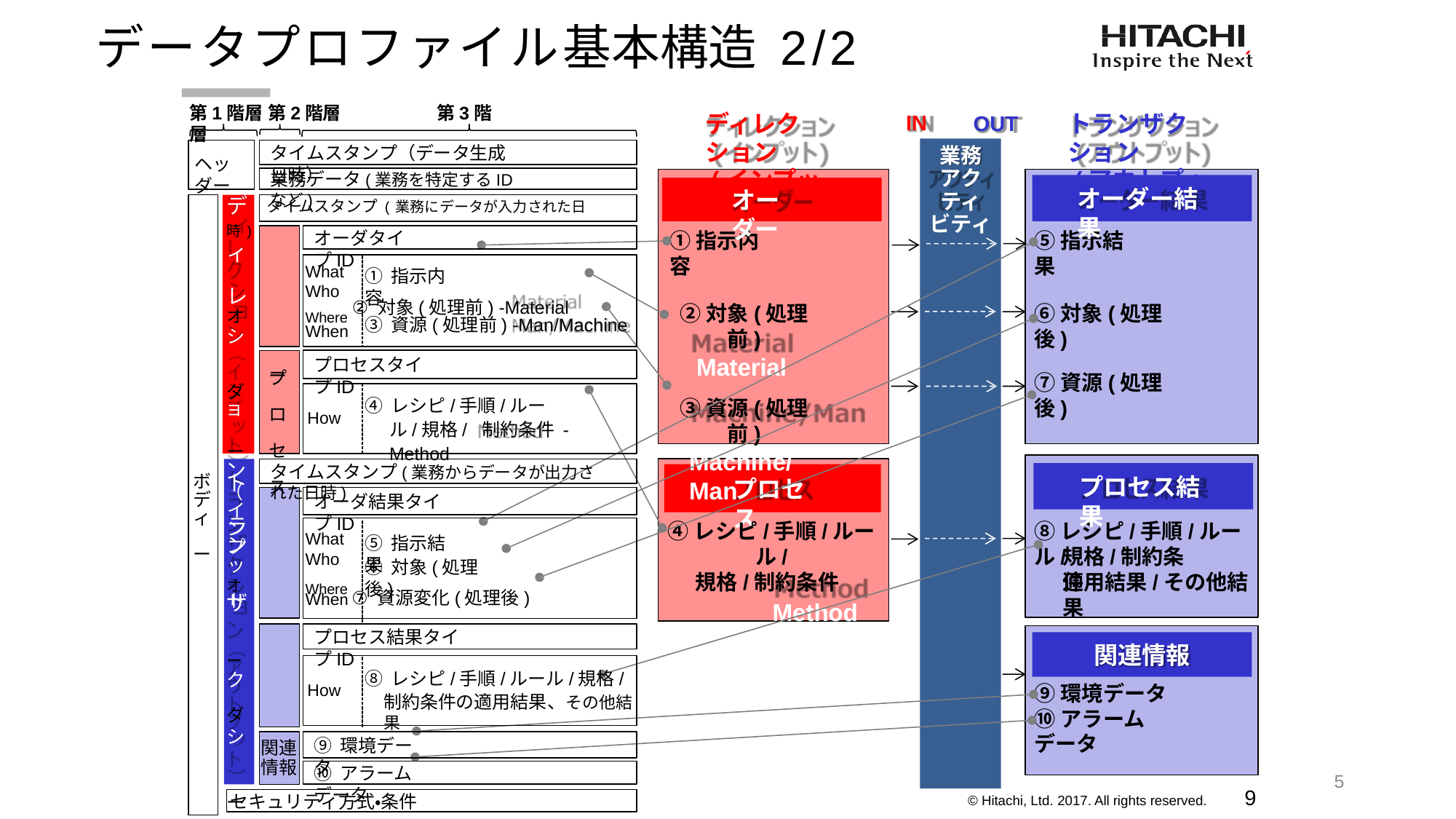

# データプロファイル基本構造 2/2

第1階層 第2階層	第3階層

IN
OUT
ディレクション
(インプット)
トランザクション
(アウトプット)

タイムスタンプ（データ生成日時）
業務 アクティ ビティ

ヘッダー

業務データ(業務を特定するIDなど)

オーダー結果
オーダー
デ   タイムスタンプ(業務にデータが入力された日時)
ィ レ
ク   オ
シ	ー
ダ
ョ ー
ン
（ イ ン プ ッ ト

オーダタイプID

①指示内容
⑤指示結果

What
① 指示内容

Who

Where ② 対象(処理前) -Material
⑥対象(処理後)
②対象(処理前)
Material
③資源(処理前)
Machine/Man

③ 資源(処理前) -Man/Machine

When

プロセスタイプID
プ ロ セ ス
⑦資源(処理後)

④ レシピ/手順/ルール/規格/  制約条件 -Method
How

）

タイムスタンプ(業務からデータが出力された日時)

ボ デ ィ ー
ト ラ
ン   オ
ザ   ー
ク   ダ
シ   ー
ョ ン
（   プ
ア    ロ
ウ    セ
ト    ス
プ ッ ト
）
プロセス結果
プロセス

オーダ結果タイプID
⑧レシピ/手順/ルール/
④レシピ/手順/ルール/
規格/制約条件
Method

What
⑤ 指示結果

規格/制約条件
Who
⑥ 対象(処理後)

適用結果/その他結果
Where ⑦ 資源変化(処理後)
When

プロセス結果タイプID

関連情報

⑧ レシピ/手順/ルール/規格/
制約条件の適用結果、その他結果

How
⑨環境データ
⑩アラームデータ

⑨ 環境データ
関連
情報
5
⑩ アラームデータ

9
セキュリティ方式・条件
© Hitachi, Ltd. 2017. All rights reserved.